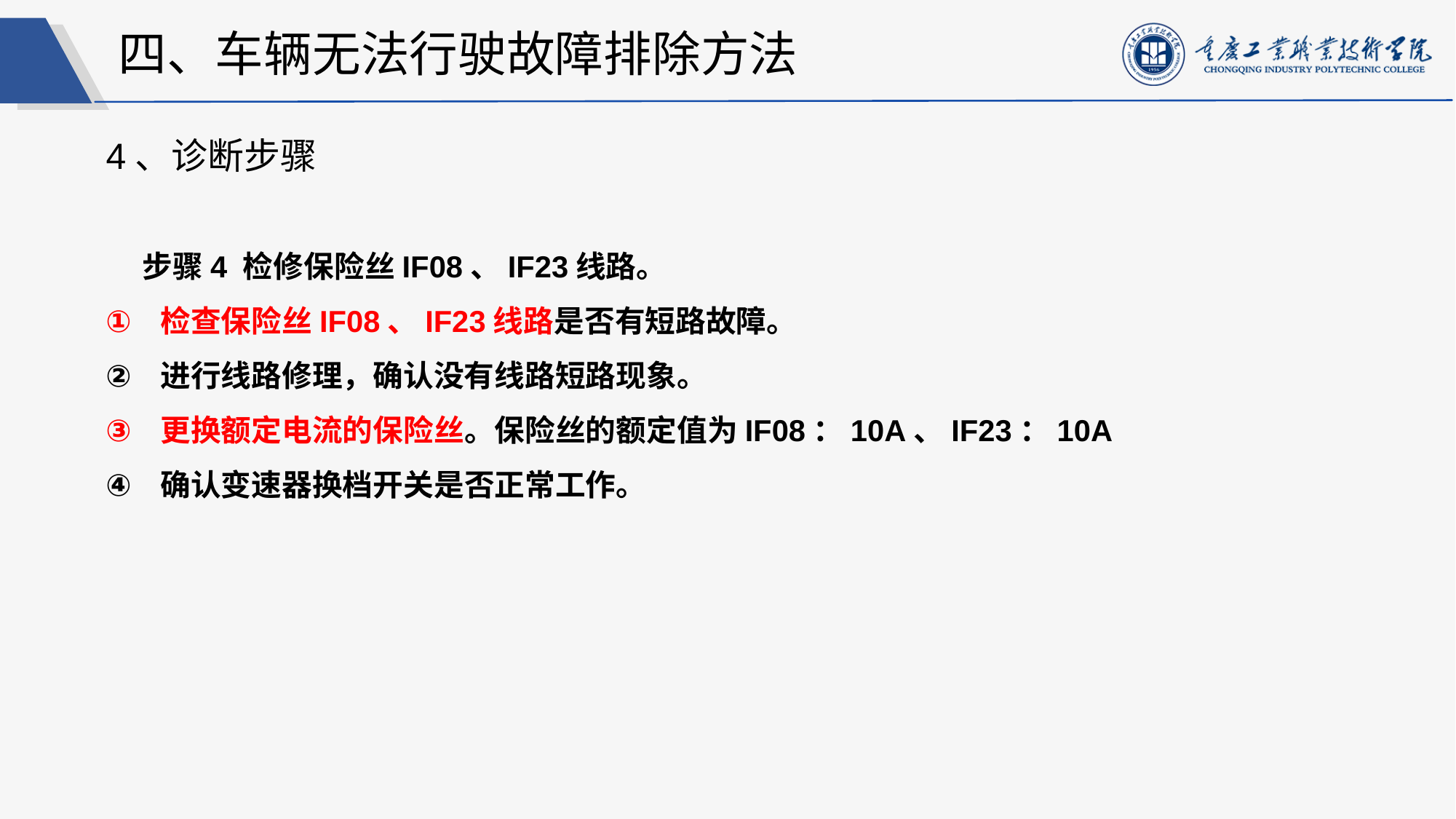

四、车辆无法行驶故障排除方法
4、诊断步骤
步骤4 检修保险丝IF08、IF23线路。
检查保险丝IF08、IF23线路是否有短路故障。
进行线路修理，确认没有线路短路现象。
更换额定电流的保险丝。保险丝的额定值为IF08：10A、IF23：10A
确认变速器换档开关是否正常工作。